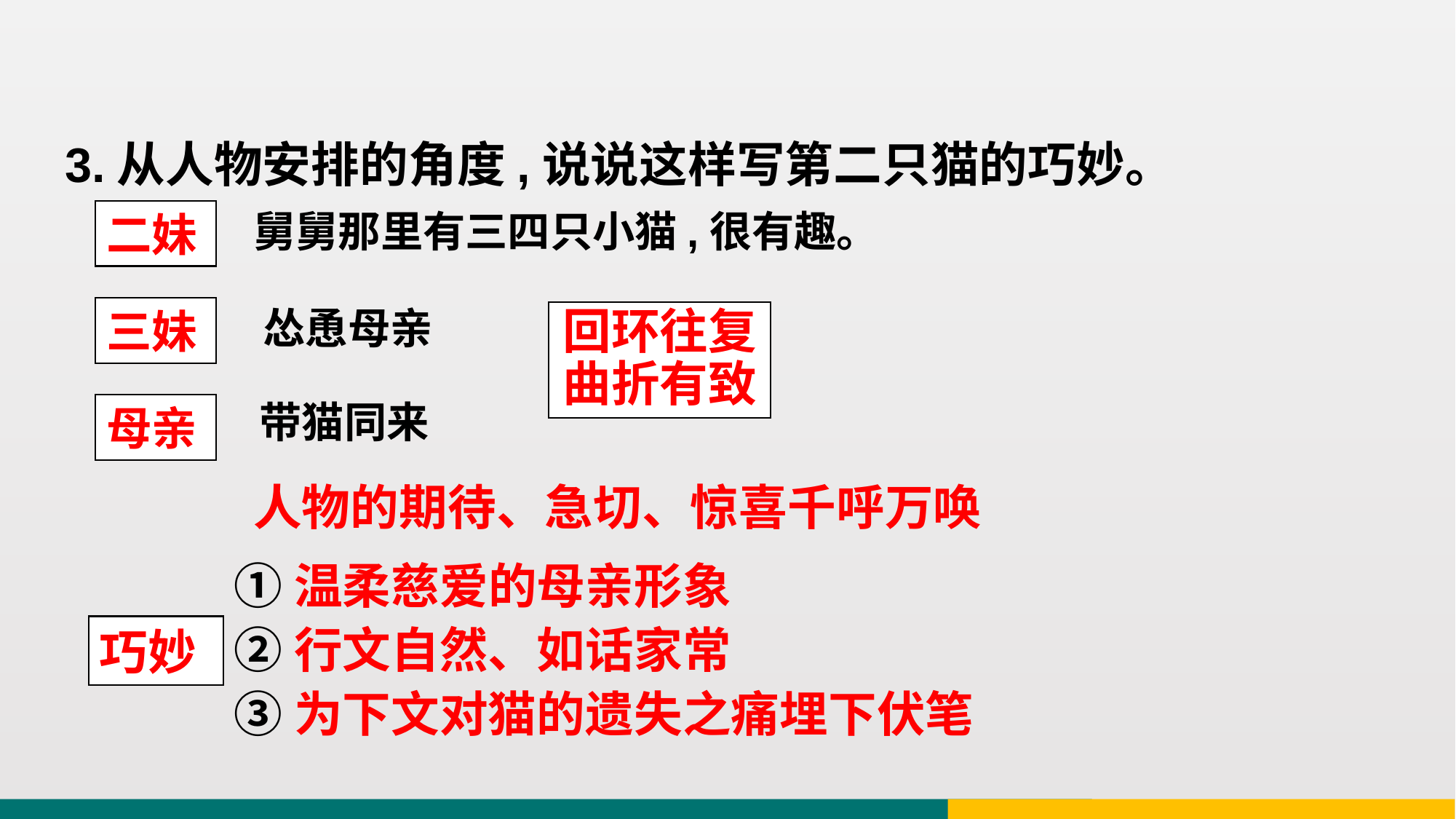

3.从人物安排的角度,说说这样写第二只猫的巧妙。
二妹
舅舅那里有三四只小猫,很有趣。
三妹
怂恿母亲
回环往复曲折有致
母亲
带猫同来
人物的期待、急切、惊喜千呼万唤
①温柔慈爱的母亲形象
巧妙
②行文自然、如话家常
③为下文对猫的遗失之痛埋下伏笔